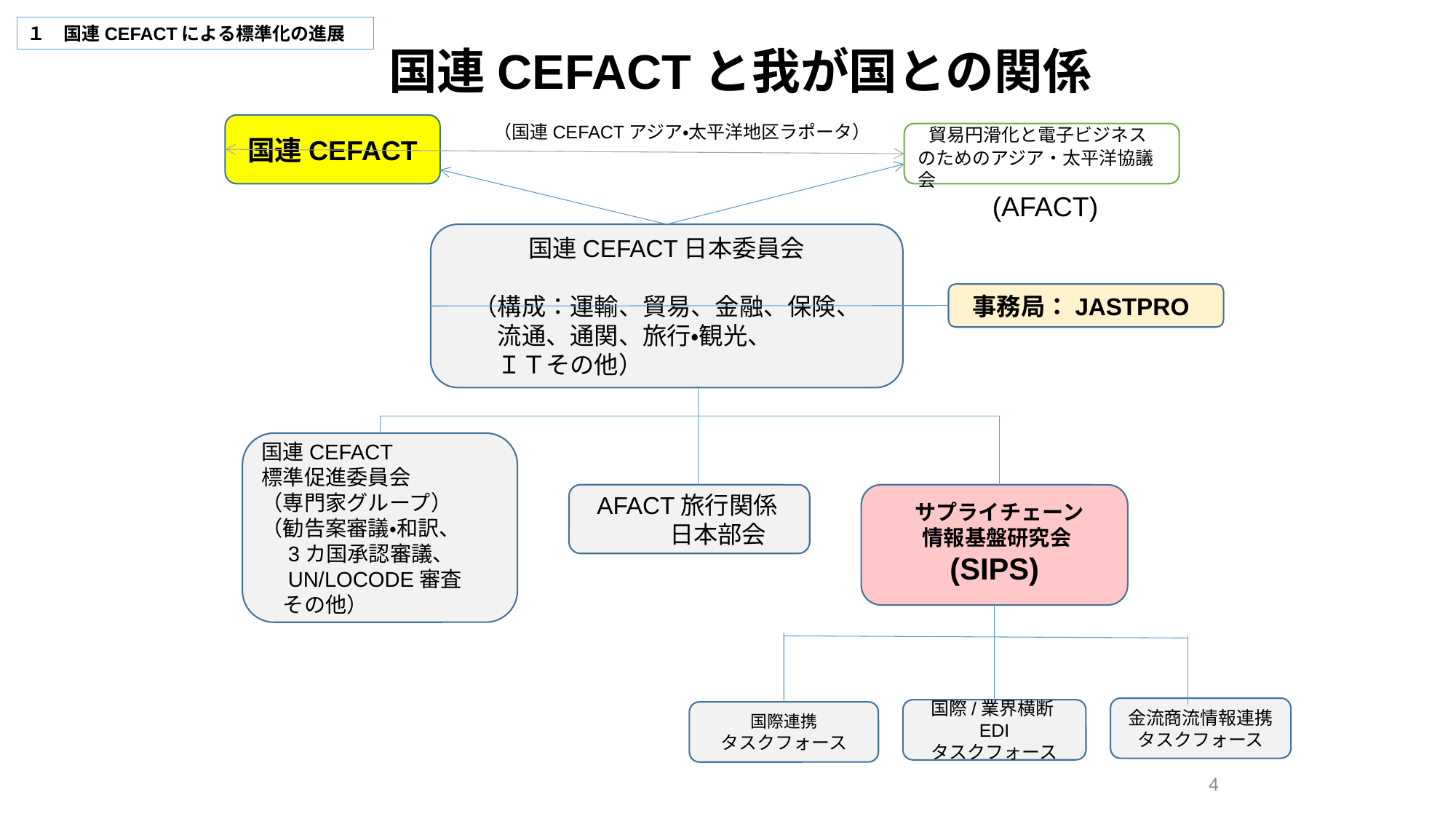

１　国連CEFACTによる標準化の進展
# 国連CEFACTと我が国との関係
国連CEFACT
（国連CEFACTアジア・太平洋地区ラポータ）
 貿易円滑化と電子ビジネスのためのアジア・太平洋協議会
(AFACT)

国連CEFACT日本委員会

　（構成：運輸、貿易、金融、保険、
　　流通、通関、旅行・観光、
　　ＩＴその他）

 事務局：JASTPRO

国連CEFACT
標準促進委員会
（専門家グループ）
（勧告案審議・和訳、
　3カ国承認審議、
　UN/LOCODE審査
　その他）

AFACT旅行関係
　　　日本部会
 サプライチェーン
 情報基盤研究会(SIPS)
金流商流情報連携
タスクフォース
国際/業界横断EDI
タスクフォース
国際連携
タスクフォース
4